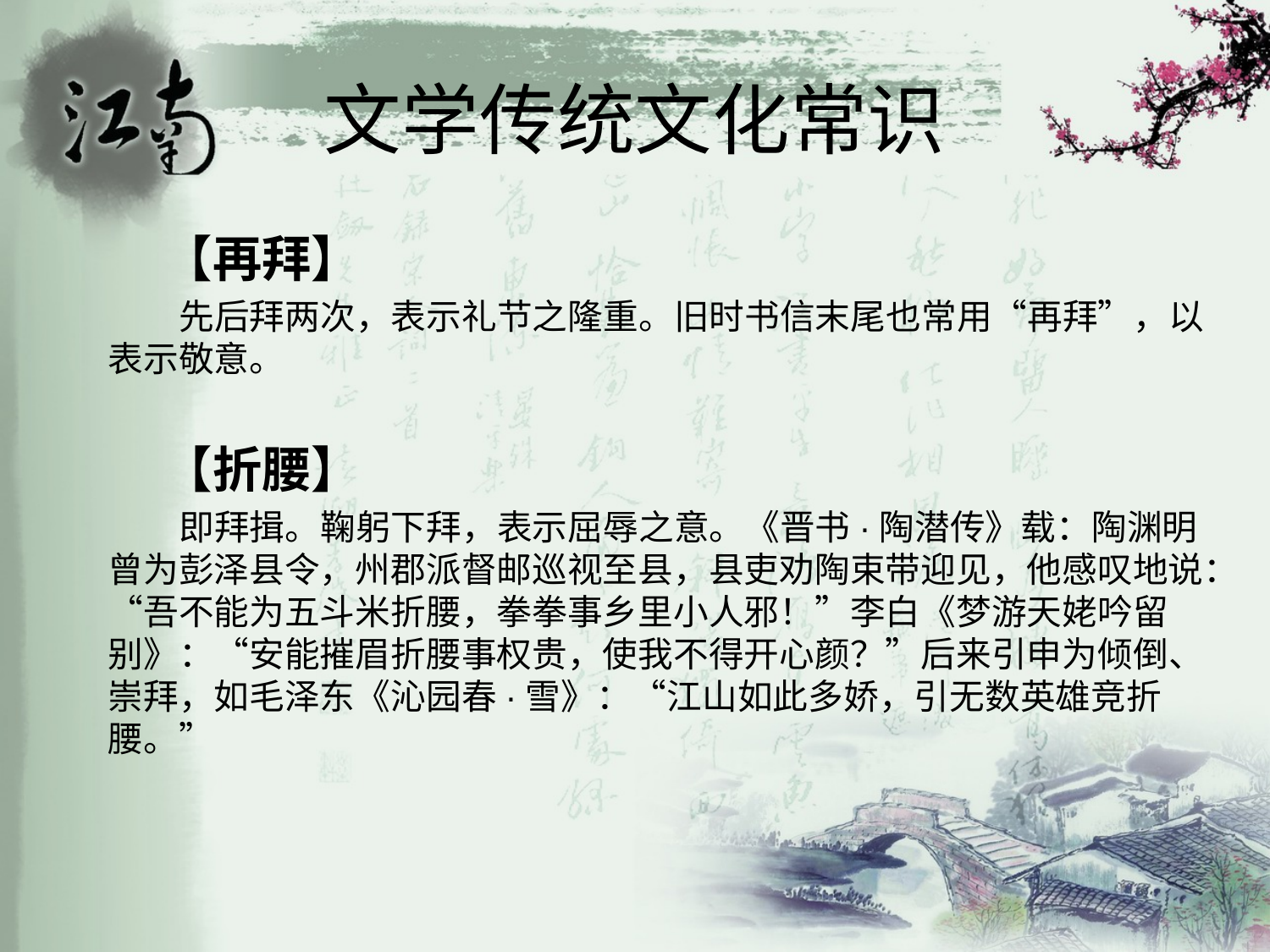

# 文学传统文化常识
      【再拜】
        先后拜两次，表示礼节之隆重。旧时书信末尾也常用“再拜”，以表示敬意。

      【折腰】
        即拜揖。鞠躬下拜，表示屈辱之意。《晋书·陶潜传》载：陶渊明曾为彭泽县令，州郡派督邮巡视至县，县吏劝陶束带迎见，他感叹地说：“吾不能为五斗米折腰，拳拳事乡里小人邪！”李白《梦游天姥吟留别》：“安能摧眉折腰事权贵，使我不得开心颜？”后来引申为倾倒、崇拜，如毛泽东《沁园春·雪》：“江山如此多娇，引无数英雄竞折腰。”